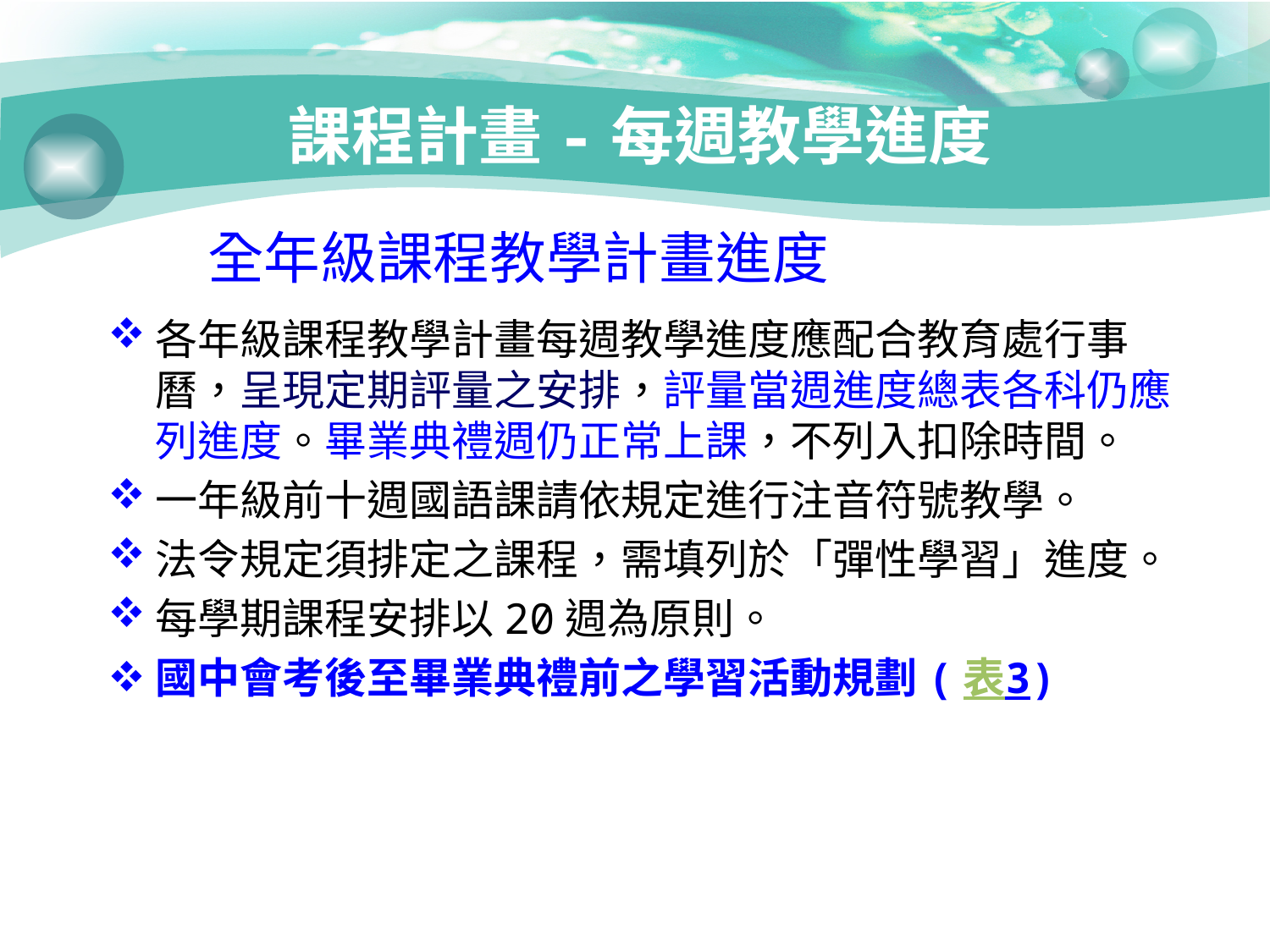

# 課程計畫-每週教學進度
全年級課程教學計畫進度
各年級課程教學計畫每週教學進度應配合教育處行事曆，呈現定期評量之安排，評量當週進度總表各科仍應列進度。畢業典禮週仍正常上課，不列入扣除時間。
一年級前十週國語課請依規定進行注音符號教學。
法令規定須排定之課程，需填列於「彈性學習」進度。
每學期課程安排以20週為原則。
國中會考後至畢業典禮前之學習活動規劃(表3)